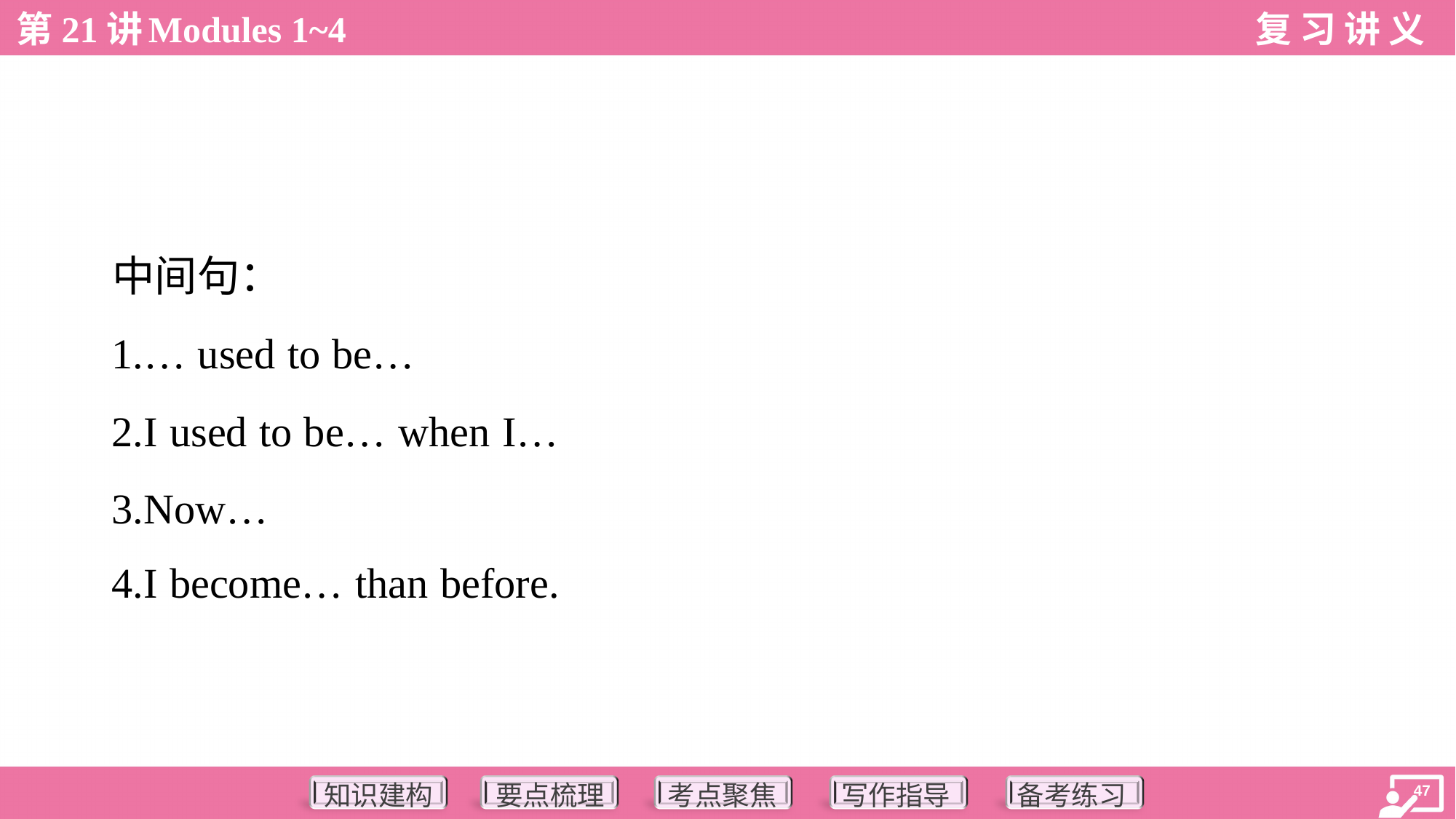

中间句：
    1.… used to be…
    2.I used to be… when I…
    3.Now…
    4.I become… than before.